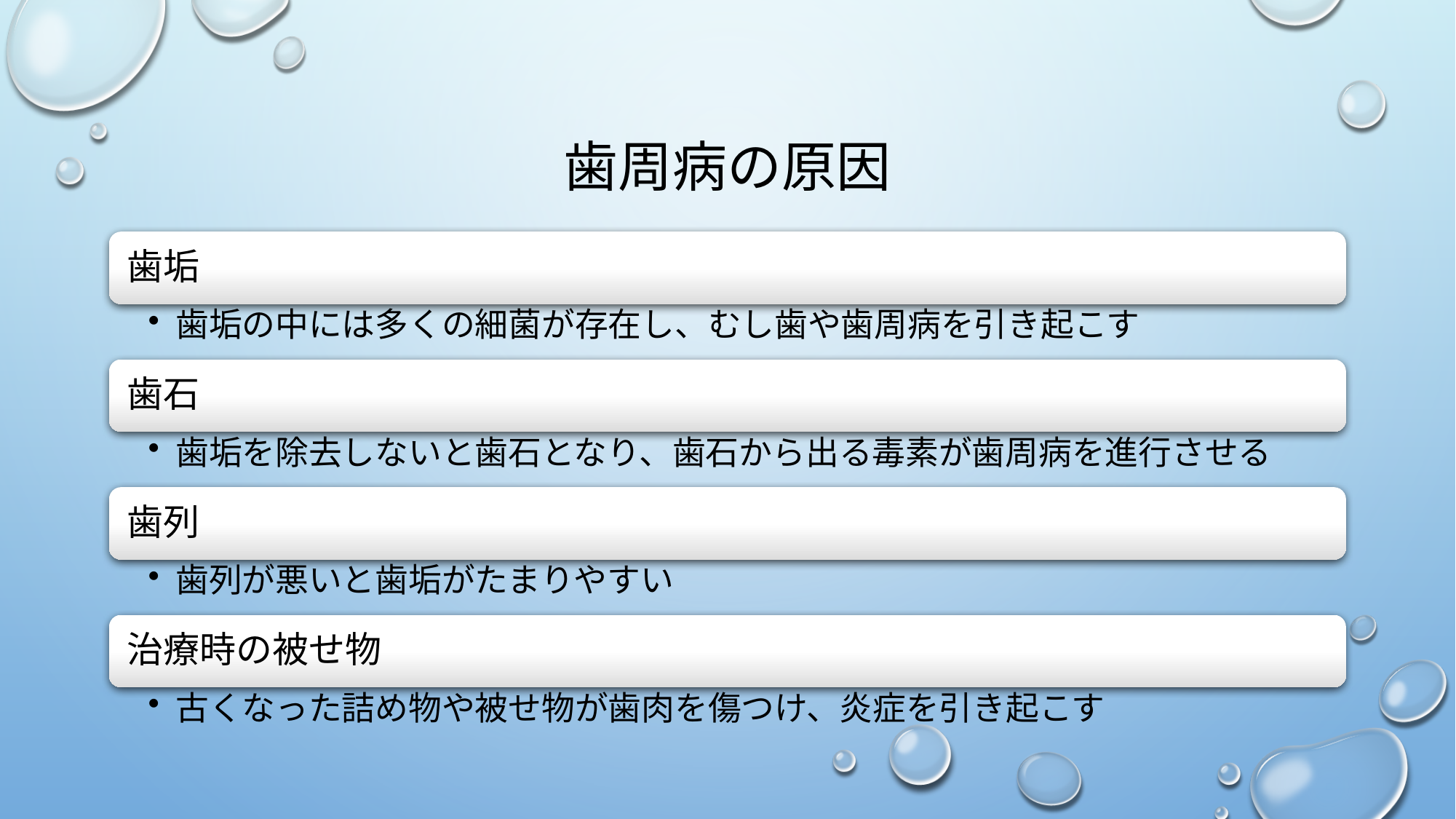

# 歯周病の原因
歯垢
歯垢の中には多くの細菌が存在し、むし歯や歯周病を引き起こす
歯石
歯垢を除去しないと歯石となり、歯石から出る毒素が歯周病を進行させる
歯列
歯列が悪いと歯垢がたまりやすい
治療時の被せ物
古くなった詰め物や被せ物が歯肉を傷つけ、炎症を引き起こす